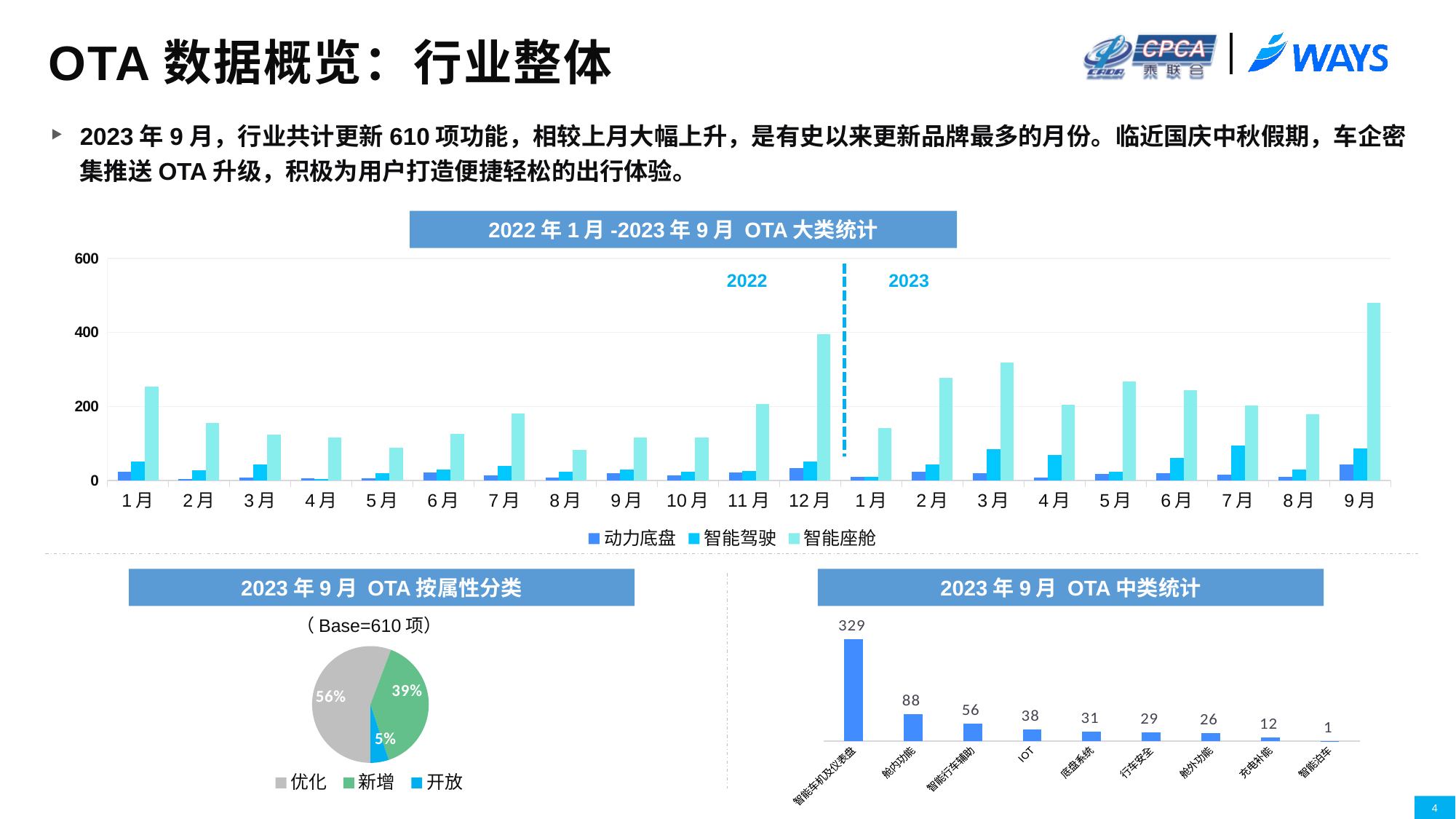

# OTA数据概览：行业整体
2023年9月，行业共计更新610项功能，相较上月大幅上升，是有史以来更新品牌最多的月份。临近国庆中秋假期，车企密集推送OTA升级，积极为用户打造便捷轻松的出行体验。
2022年1月-2023年9月 OTA大类统计

### Chart

| Category | 动力底盘 | 智能驾驶 | 智能座舱 |
|---|---|---|---|
| 1月 | 23.0 | 50.0 | 254.0 |
| 2月 | 4.0 | 27.0 | 155.0 |
| 3月 | 8.0 | 43.0 | 123.0 |
| 4月 | 6.0 | 3.0 | 116.0 |
| 5月 | 6.0 | 19.0 | 88.0 |
| 6月 | 22.0 | 29.0 | 126.0 |
| 7月 | 14.0 | 39.0 | 181.0 |
| 8月 | 7.0 | 24.0 | 83.0 |
| 9月 | 20.0 | 29.0 | 115.0 |
| 10月 | 14.0 | 23.0 | 116.0 |
| 11月 | 22.0 | 26.0 | 207.0 |
| 12月 | 33.0 | 51.0 | 395.0 |
| 1月 | 9.0 | 10.0 | 141.0 |
| 2月 | 23.0 | 44.0 | 278.0 |
| 3月 | 20.0 | 84.0 | 319.0 |
| 4月 | 8.0 | 68.0 | 204.0 |
| 5月 | 18.0 | 23.0 | 268.0 |
| 6月 | 20.0 | 60.0 | 243.0 |
| 7月 | 16.0 | 95.0 | 203.0 |
| 8月 | 9.0 | 30.0 | 179.0 |
| 9月 | 43.0 | 86.0 | 481.0 |
2022
2023
2023年9月 OTA按属性分类
2023年9月 OTA中类统计
（Base=610项）

### Chart

| Category | NET WORTH |
|---|---|
| 智能车机及仪表盘 | 329.0 |
| 舱内功能 | 88.0 |
| 智能行车辅助 | 56.0 |
| IOT | 38.0 |
| 底盘系统 | 31.0 |
| 行车安全 | 29.0 |
| 舱外功能 | 26.0 |
| 充电补能 | 12.0 |
| 智能泊车 | 1.0 |

### Chart

| Category | 份额 |
|---|---|
| 优化 | 0.5573770491803278 |
| 新增 | 0.3918032786885246 |
| 开放 | 0.05081967213114754 |
4